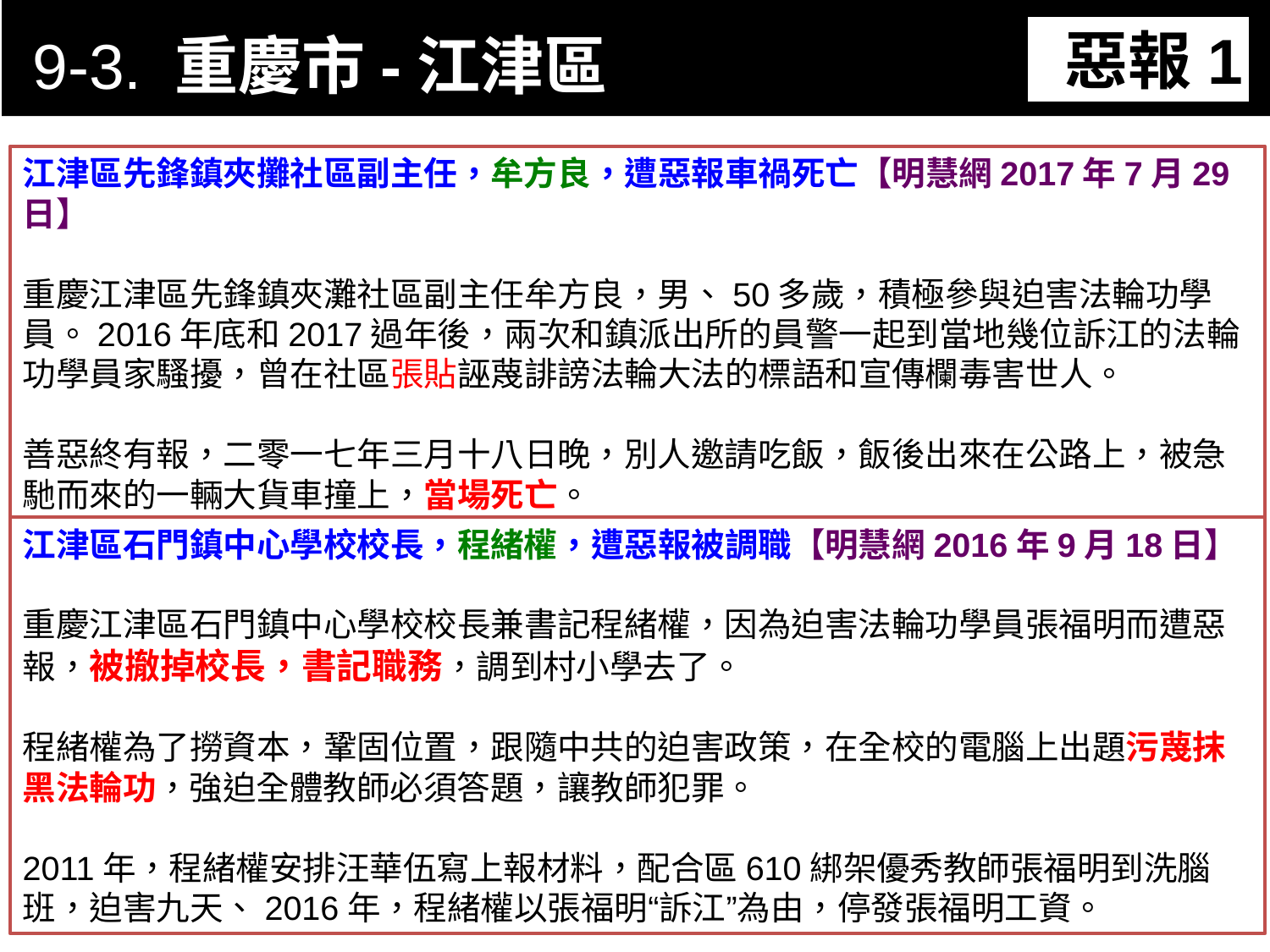

9-3. 重慶市-江津區
惡報1
11-3. XX市官員惡報實例
江津區先鋒鎮夾攤社區副主任，牟方良，遭惡報車禍死亡【明慧網2017年7月29日】

重慶江津區先鋒鎮夾灘社區副主任牟方良，男、50多歲，積極參與迫害法輪功學員。2016年底和2017過年後，兩次和鎮派出所的員警一起到當地幾位訴江的法輪功學員家騷擾，曾在社區張貼誣蔑誹謗法輪大法的標語和宣傳欄毒害世人。

善惡終有報，二零一七年三月十八日晚，別人邀請吃飯，飯後出來在公路上，被急馳而來的一輛大貨車撞上，當場死亡。
江津區石門鎮中心學校校長，程緒權，遭惡報被調職【明慧網2016年9月18日】

重慶江津區石門鎮中心學校校長兼書記程緒權，因為迫害法輪功學員張福明而遭惡報，被撤掉校長，書記職務，調到村小學去了。

程緒權為了撈資本，鞏固位置，跟隨中共的迫害政策，在全校的電腦上出題污蔑抹黑法輪功，強迫全體教師必須答題，讓教師犯罪。

2011年，程緒權安排汪華伍寫上報材料，配合區610綁架優秀教師張福明到洗腦班，迫害九天、2016年，程緒權以張福明“訴江”為由，停發張福明工資。